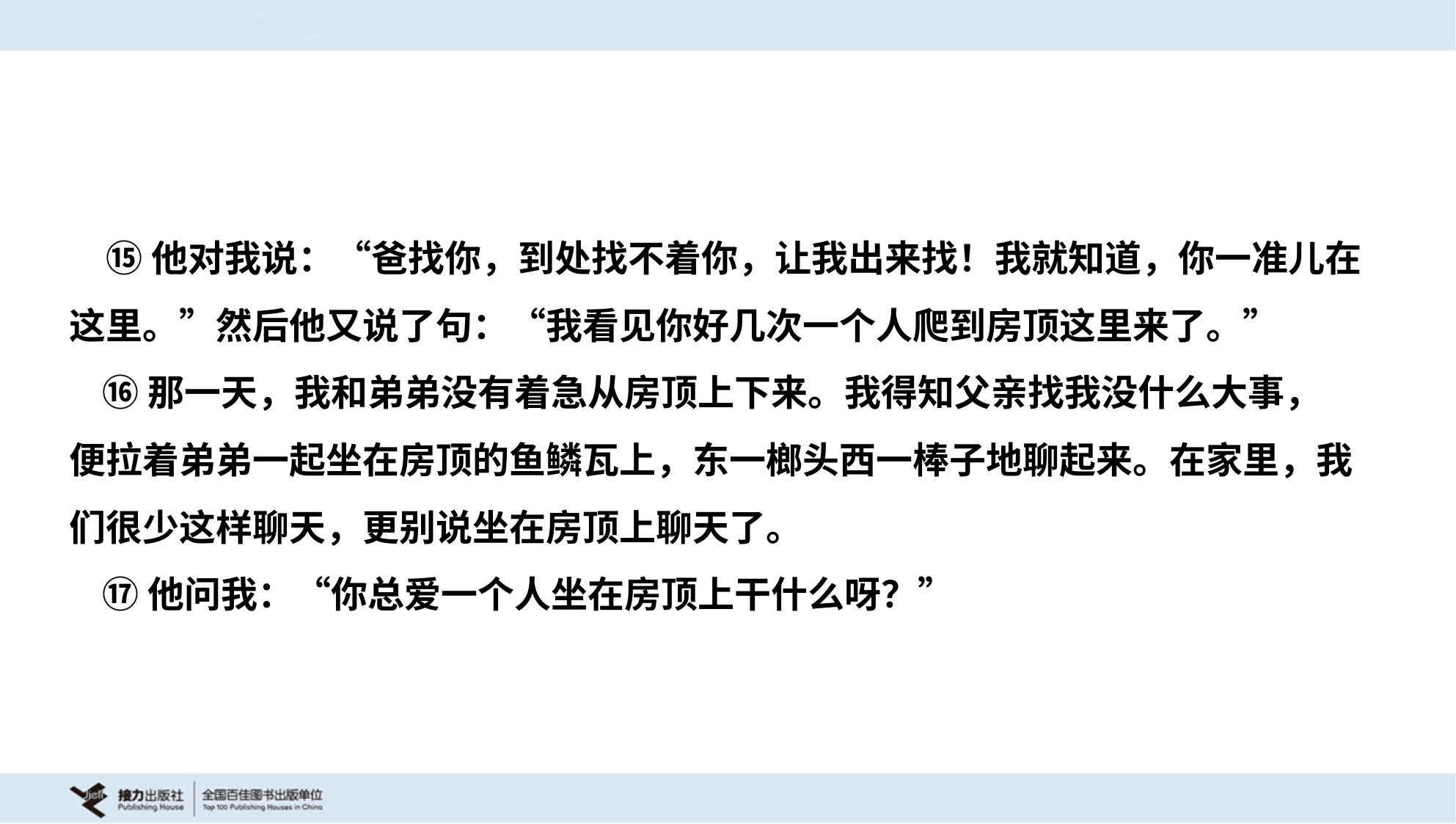

⑮他对我说：“爸找你，到处找不着你，让我出来找！我就知道，你一准儿在
这里。”然后他又说了句：“我看见你好几次一个人爬到房顶这里来了。”
    ⑯那一天，我和弟弟没有着急从房顶上下来。我得知父亲找我没什么大事，
便拉着弟弟一起坐在房顶的鱼鳞瓦上，东一榔头西一棒子地聊起来。在家里，我
们很少这样聊天，更别说坐在房顶上聊天了。
    ⑰他问我：“你总爱一个人坐在房顶上干什么呀？”